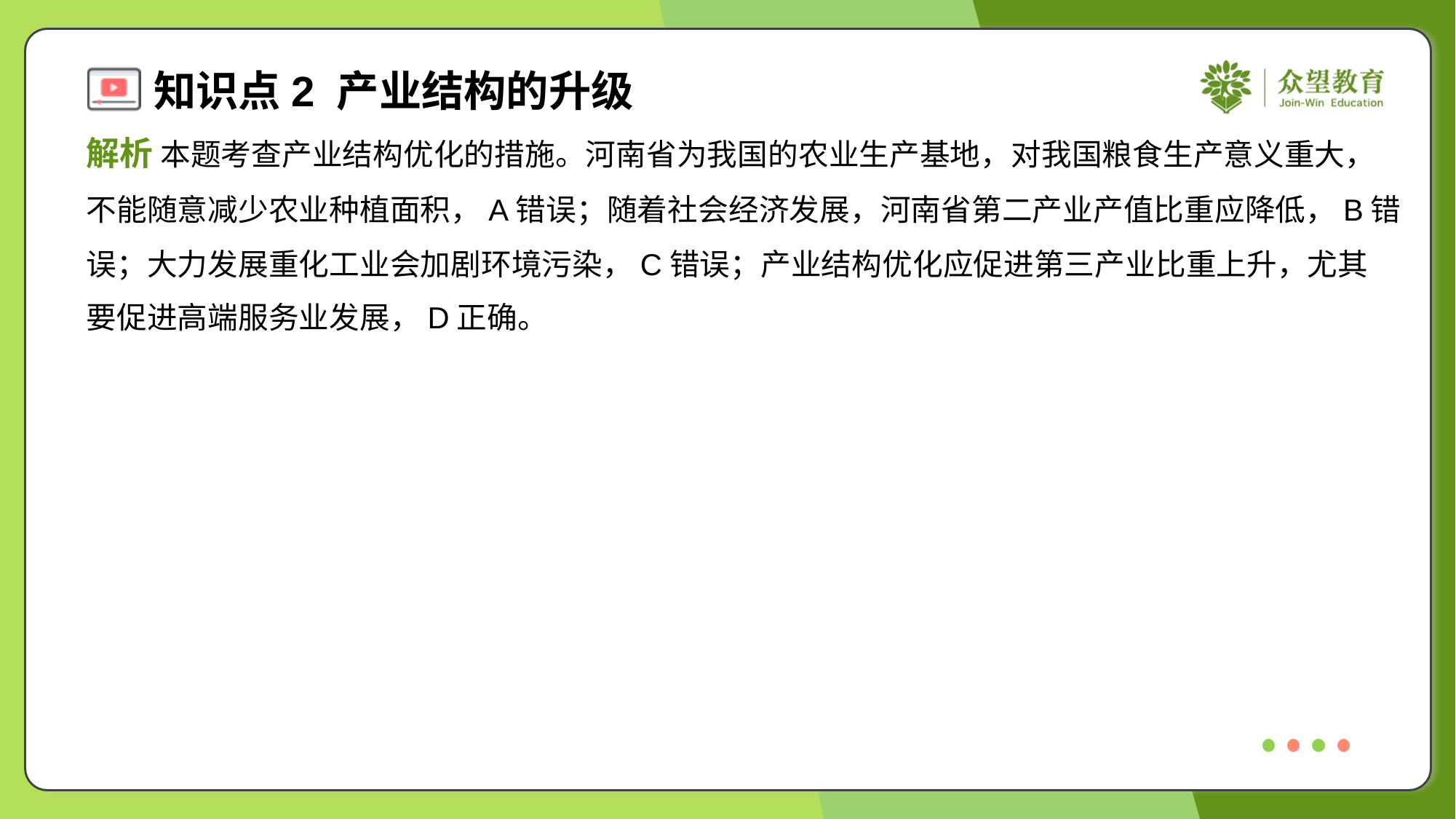

解析 本题考查产业结构优化的措施。河南省为我国的农业生产基地，对我国粮食生产意义重大，
不能随意减少农业种植面积，A错误；随着社会经济发展，河南省第二产业产值比重应降低，B错
误；大力发展重化工业会加剧环境污染，C错误；产业结构优化应促进第三产业比重上升，尤其
要促进高端服务业发展，D正确。